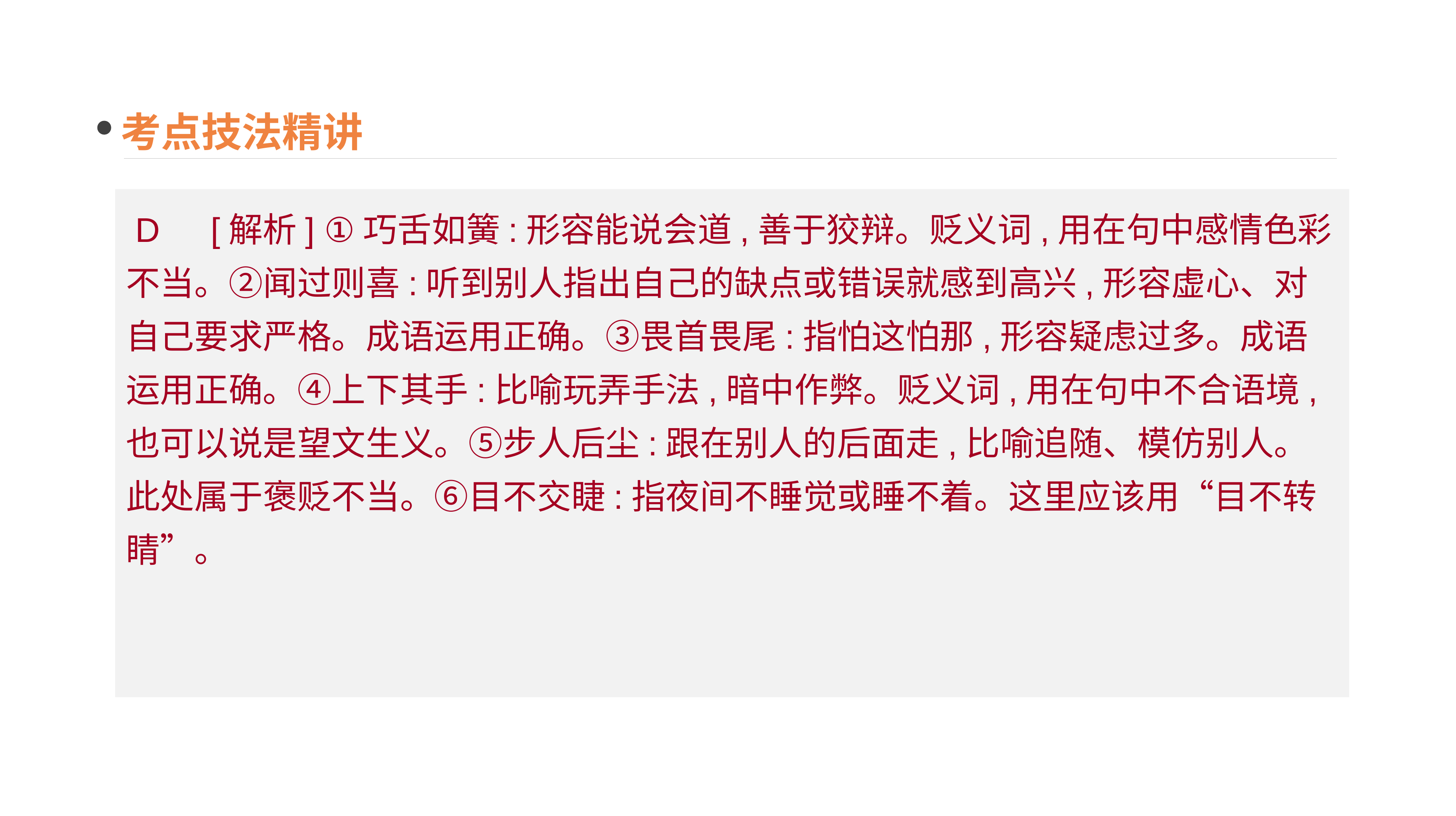

考点技法精讲

 D　[解析] ①巧舌如簧:形容能说会道,善于狡辩。贬义词,用在句中感情色彩不当。②闻过则喜:听到别人指出自己的缺点或错误就感到高兴,形容虚心、对自己要求严格。成语运用正确。③畏首畏尾:指怕这怕那,形容疑虑过多。成语运用正确。④上下其手:比喻玩弄手法,暗中作弊。贬义词,用在句中不合语境,也可以说是望文生义。⑤步人后尘:跟在别人的后面走,比喻追随、模仿别人。此处属于褒贬不当。⑥目不交睫:指夜间不睡觉或睡不着。这里应该用“目不转睛”。